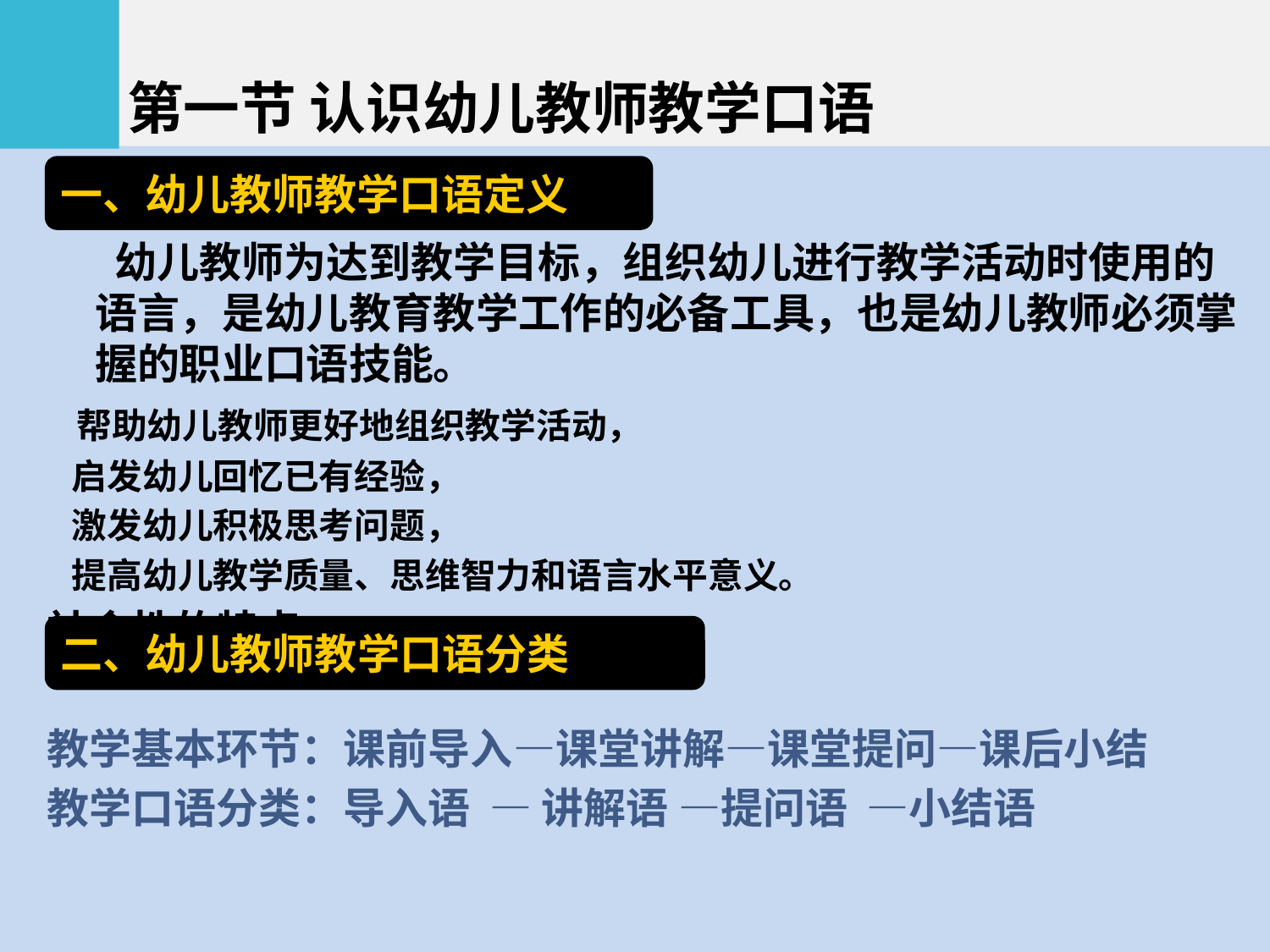

第一节 认识幼儿教师教学口语

一、幼儿教师教学口语定义

      幼儿教师为达到教学目标，组织幼儿进行教学活动时使用的语言，是幼儿教育教学工作的必备工具，也是幼儿教师必须掌握的职业口语技能。
  帮助幼儿教师更好地组织教学活动，
  启发幼儿回忆已有经验，
  激发幼儿积极思考问题，
  提高幼儿教学质量、思维智力和语言水平意义。
社会性的特点：

教学基本环节：课前导入—课堂讲解—课堂提问—课后小结
教学口语分类：导入语  — 讲解语 —提问语  —小结语

二、幼儿教师教学口语分类